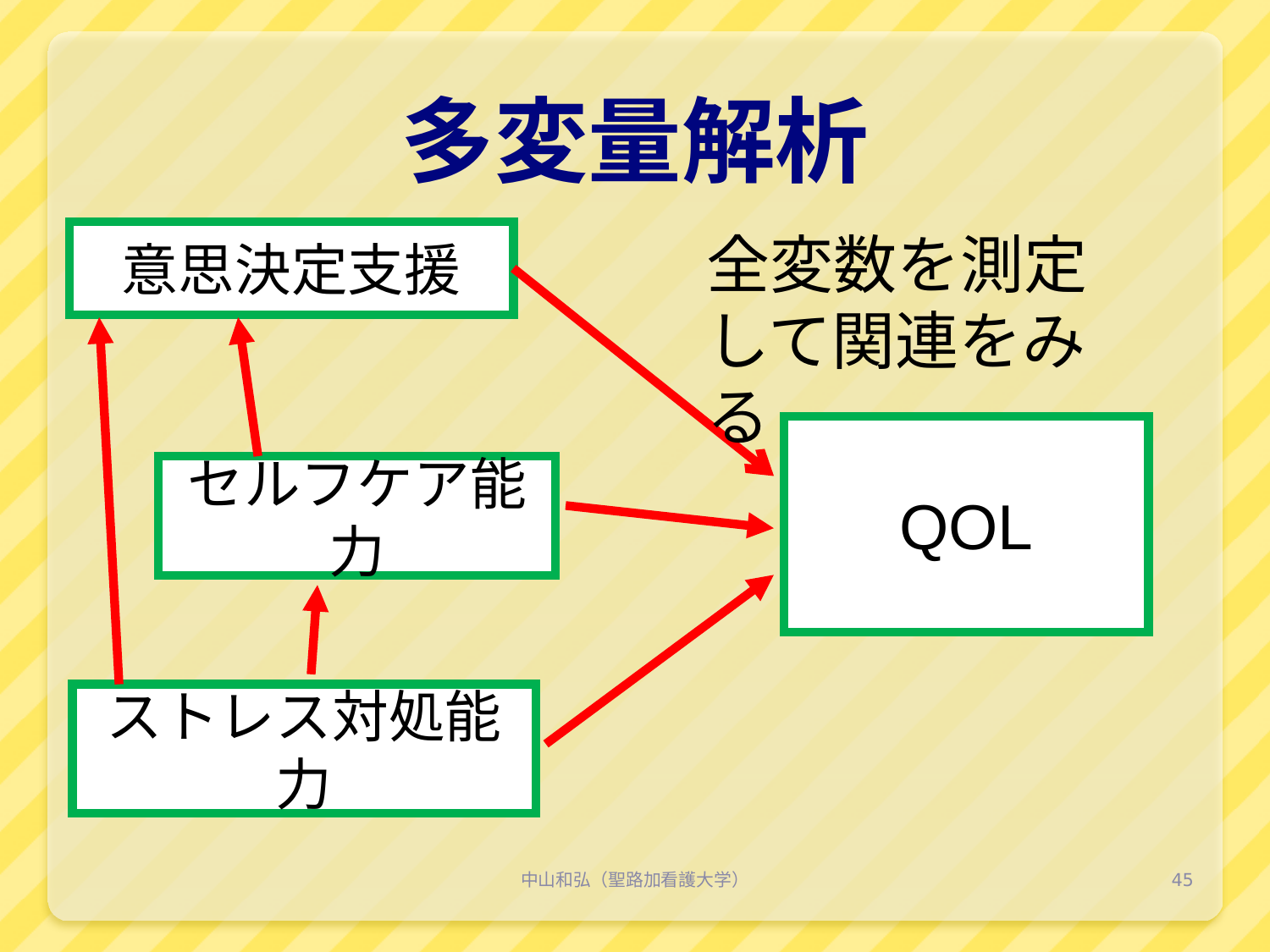

# 多変量解析
全変数を測定して関連をみる
意思決定支援
QOL
セルフケア能力

ストレス対処能力

中山和弘（聖路加看護大学）
45